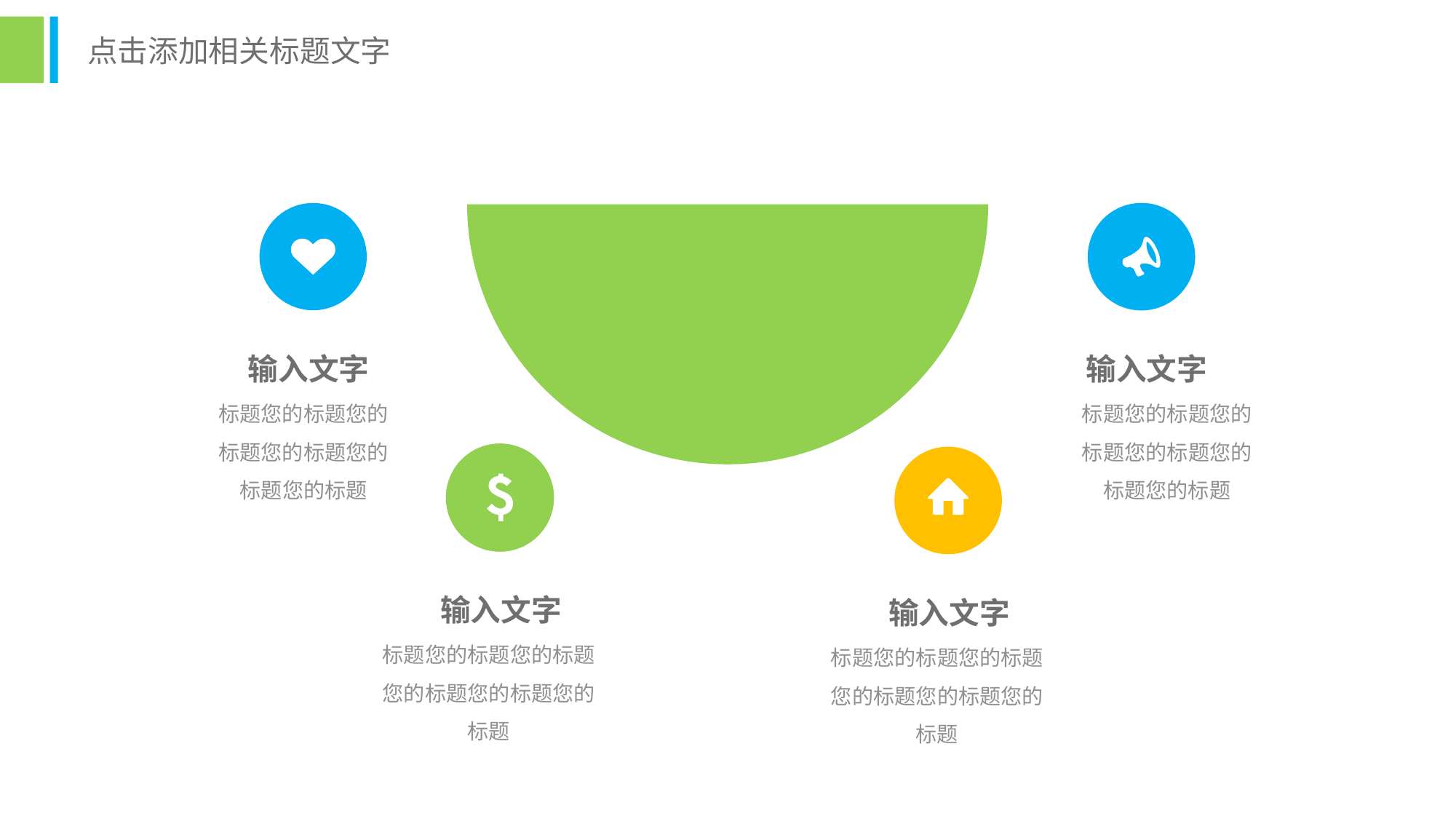

点击添加相关标题文字

输入文字
输入文字
输入文字
标题您的标题您的标题您的标题您的标题您的标题
标题您的标题您的标题您的标题您的标题您的标题

输入文字
输入文字
标题您的标题您的标题您的标题您的标题您的标题
标题您的标题您的标题您的标题您的标题您的标题